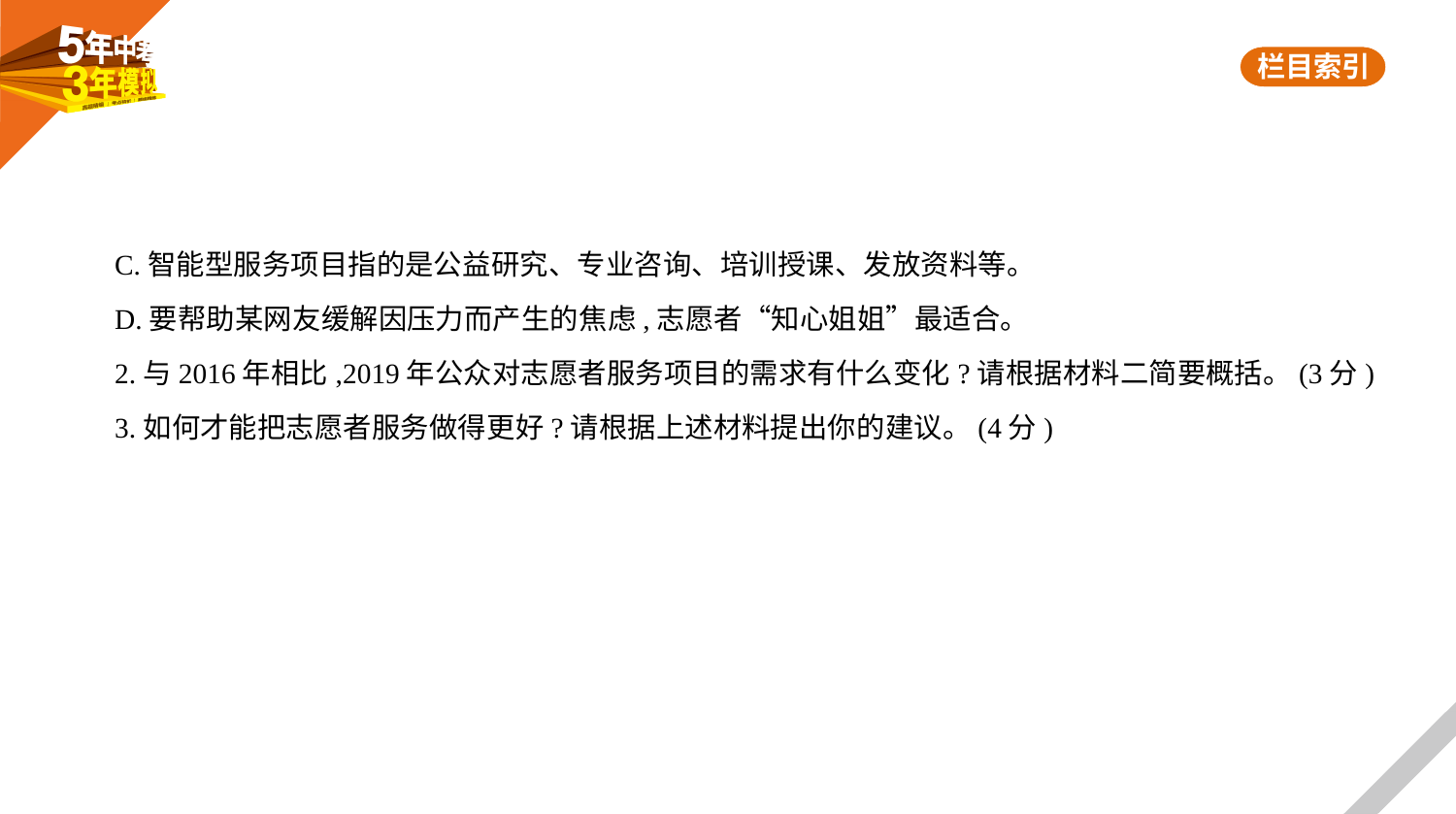

C.智能型服务项目指的是公益研究、专业咨询、培训授课、发放资料等。
D.要帮助某网友缓解因压力而产生的焦虑,志愿者“知心姐姐”最适合。
2.与2016年相比,2019年公众对志愿者服务项目的需求有什么变化?请根据材料二简要概括。(3分)
3.如何才能把志愿者服务做得更好?请根据上述材料提出你的建议。(4分)